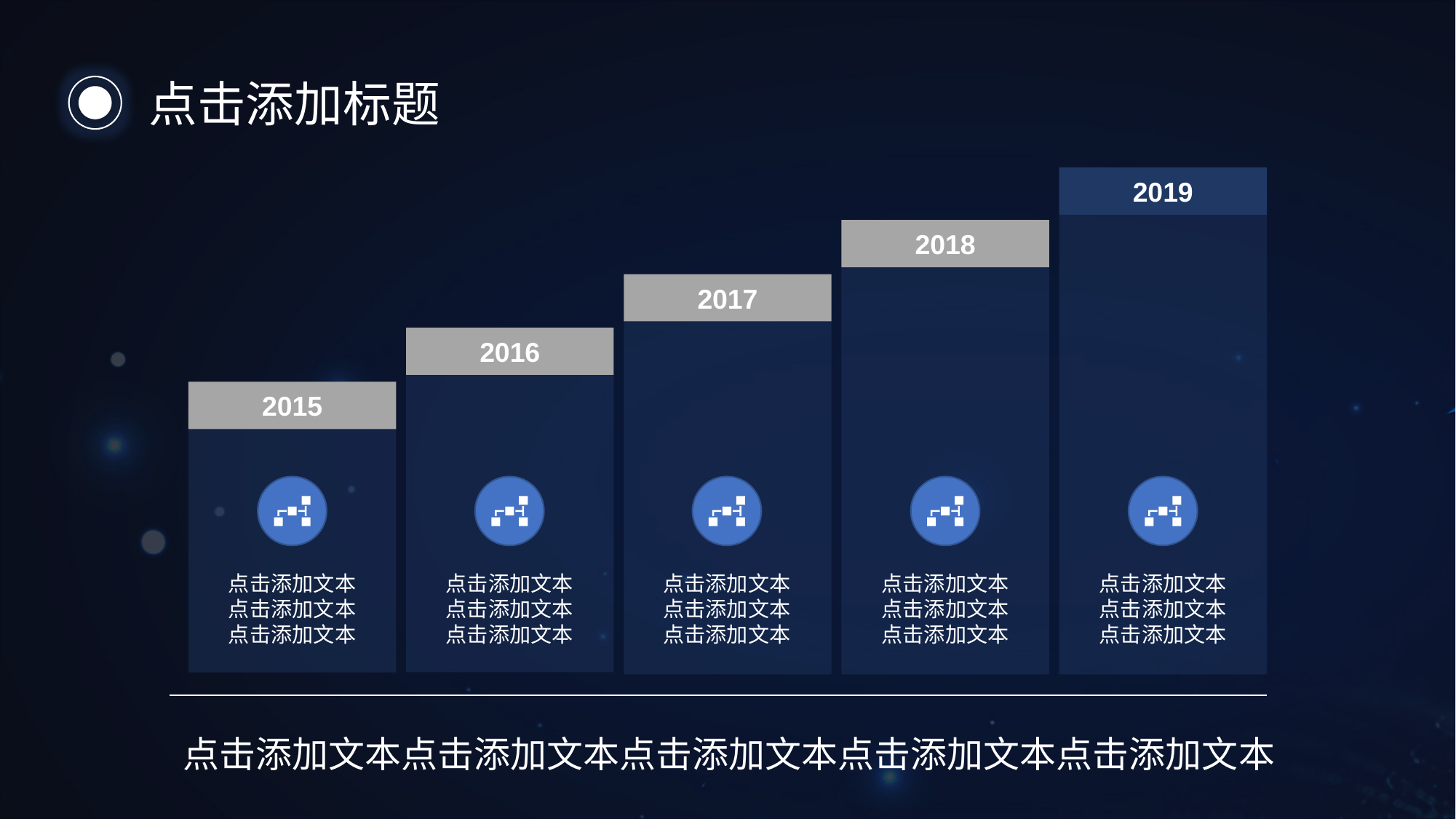

点击添加标题

2019

点击添加文本
点击添加文本
点击添加文本
2018

点击添加文本
点击添加文本
点击添加文本
2017

点击添加文本
点击添加文本
点击添加文本
2016

点击添加文本
点击添加文本
点击添加文本
2015

点击添加文本
点击添加文本
点击添加文本
点击添加文本点击添加文本点击添加文本点击添加文本点击添加文本